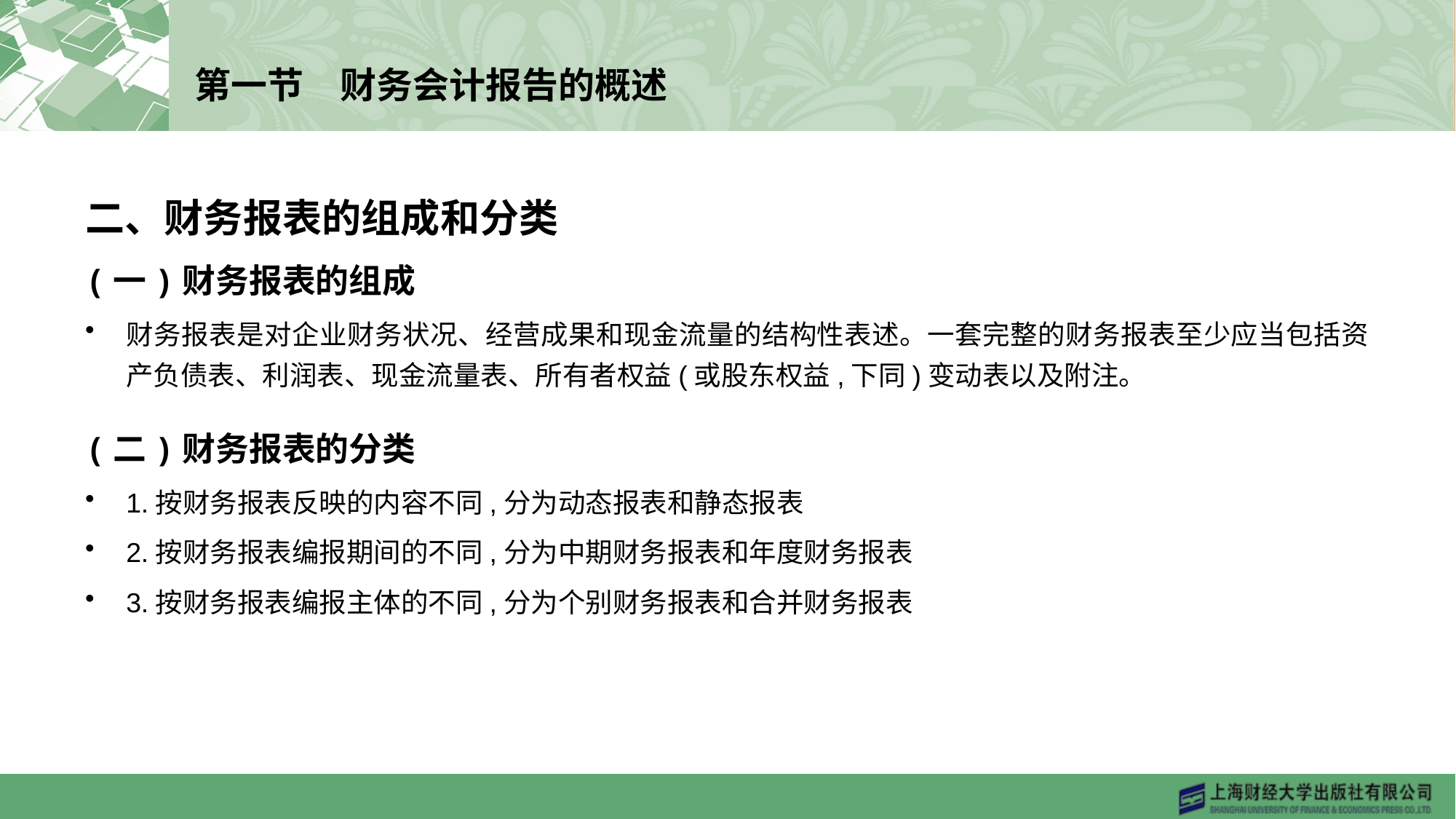

# 第一节　财务会计报告的概述
二、财务报表的组成和分类
(一)财务报表的组成
财务报表是对企业财务状况、经营成果和现金流量的结构性表述。一套完整的财务报表至少应当包括资产负债表、利润表、现金流量表、所有者权益(或股东权益,下同)变动表以及附注。
(二)财务报表的分类
1.按财务报表反映的内容不同,分为动态报表和静态报表
2.按财务报表编报期间的不同,分为中期财务报表和年度财务报表
3.按财务报表编报主体的不同,分为个别财务报表和合并财务报表